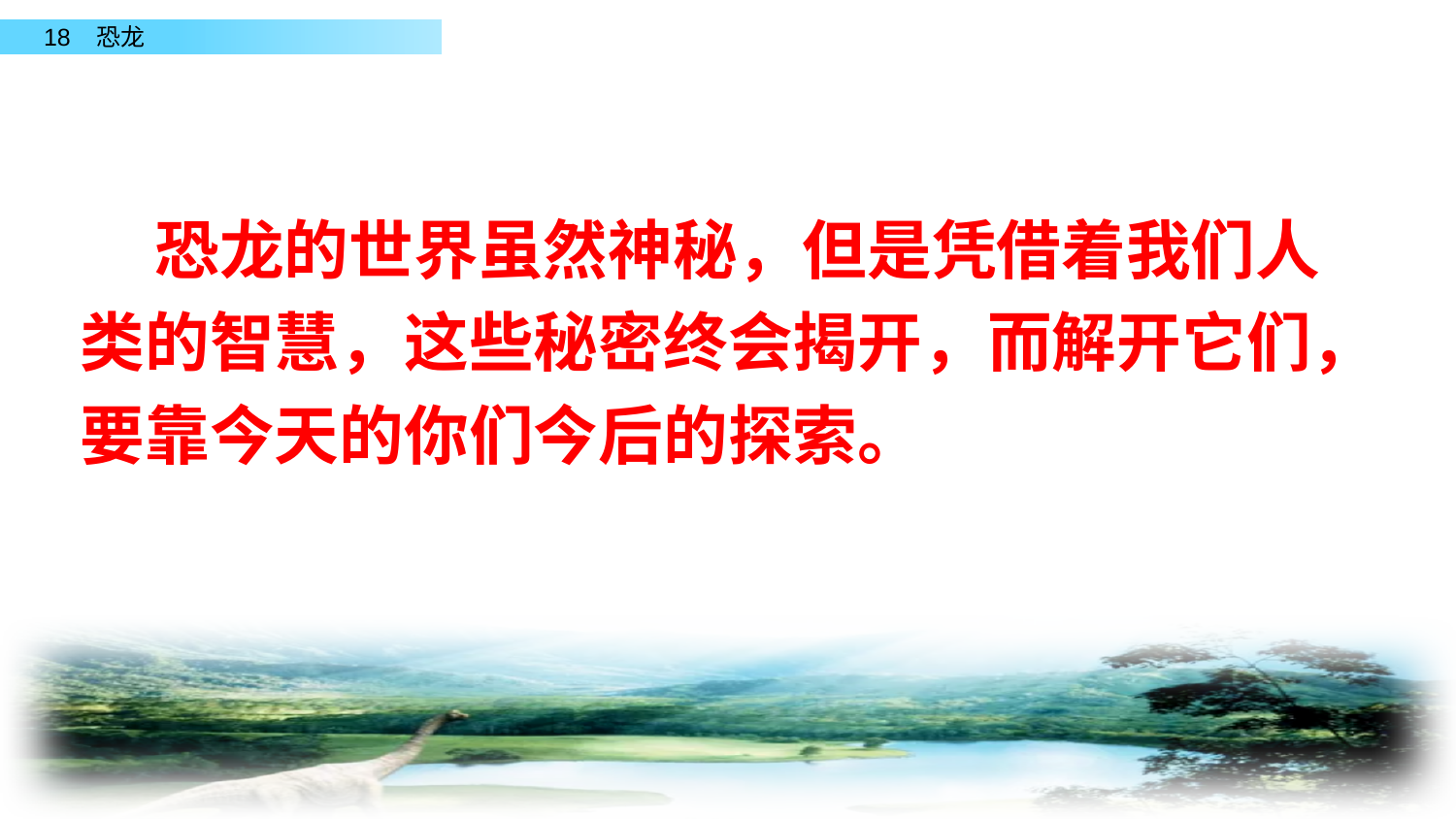

恐龙的世界虽然神秘，但是凭借着我们人类的智慧，这些秘密终会揭开，而解开它们，要靠今天的你们今后的探索。